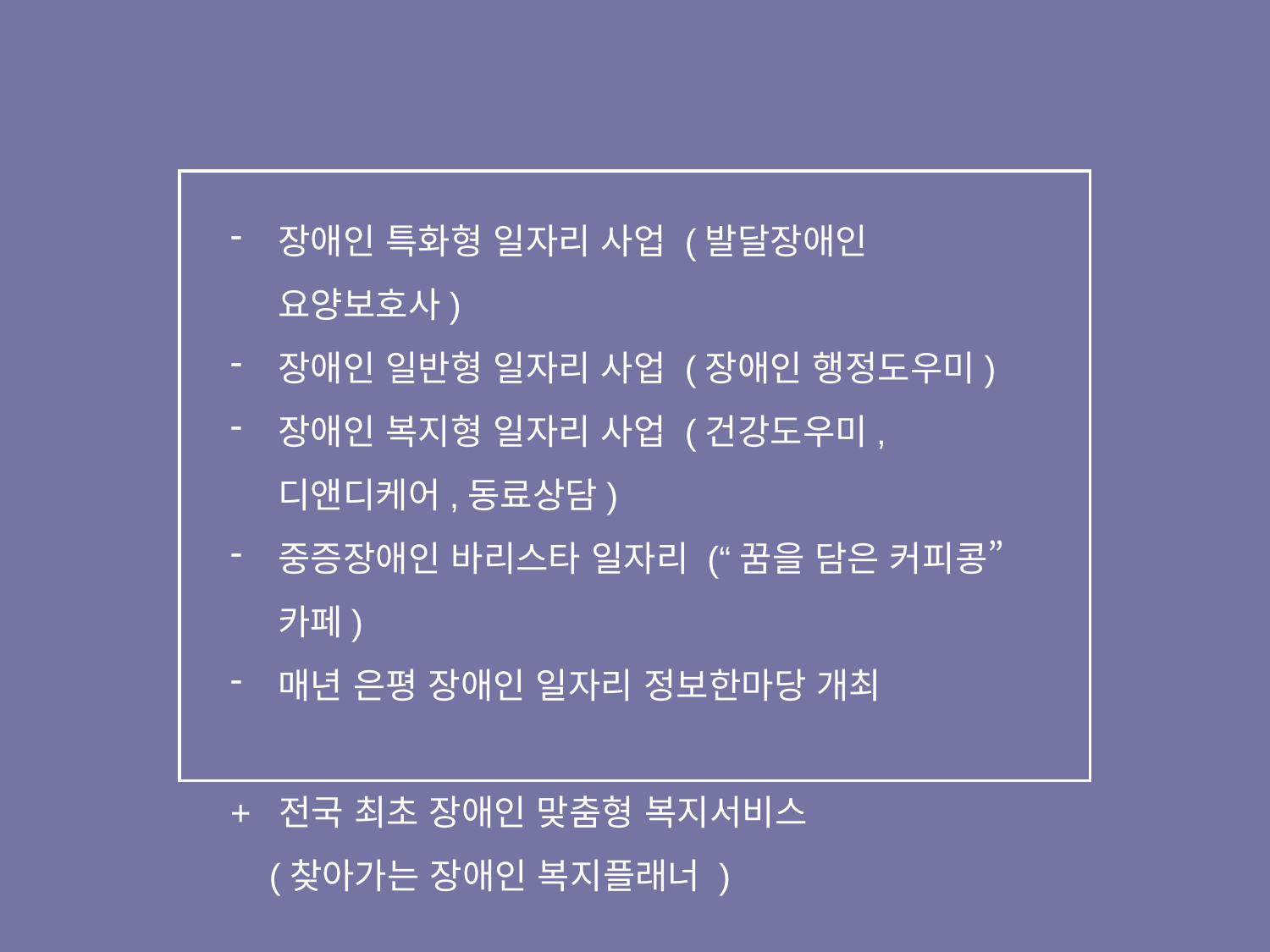

장애인 특화형 일자리 사업 (발달장애인 요양보호사)
장애인 일반형 일자리 사업 (장애인 행정도우미)
장애인 복지형 일자리 사업 (건강도우미, 디앤디케어,동료상담)
중증장애인 바리스타 일자리 (“꿈을 담은 커피콩”카페)
매년 은평 장애인 일자리 정보한마당 개최

+  전국 최초 장애인 맞춤형 복지서비스
    (찾아가는 장애인 복지플래너 )